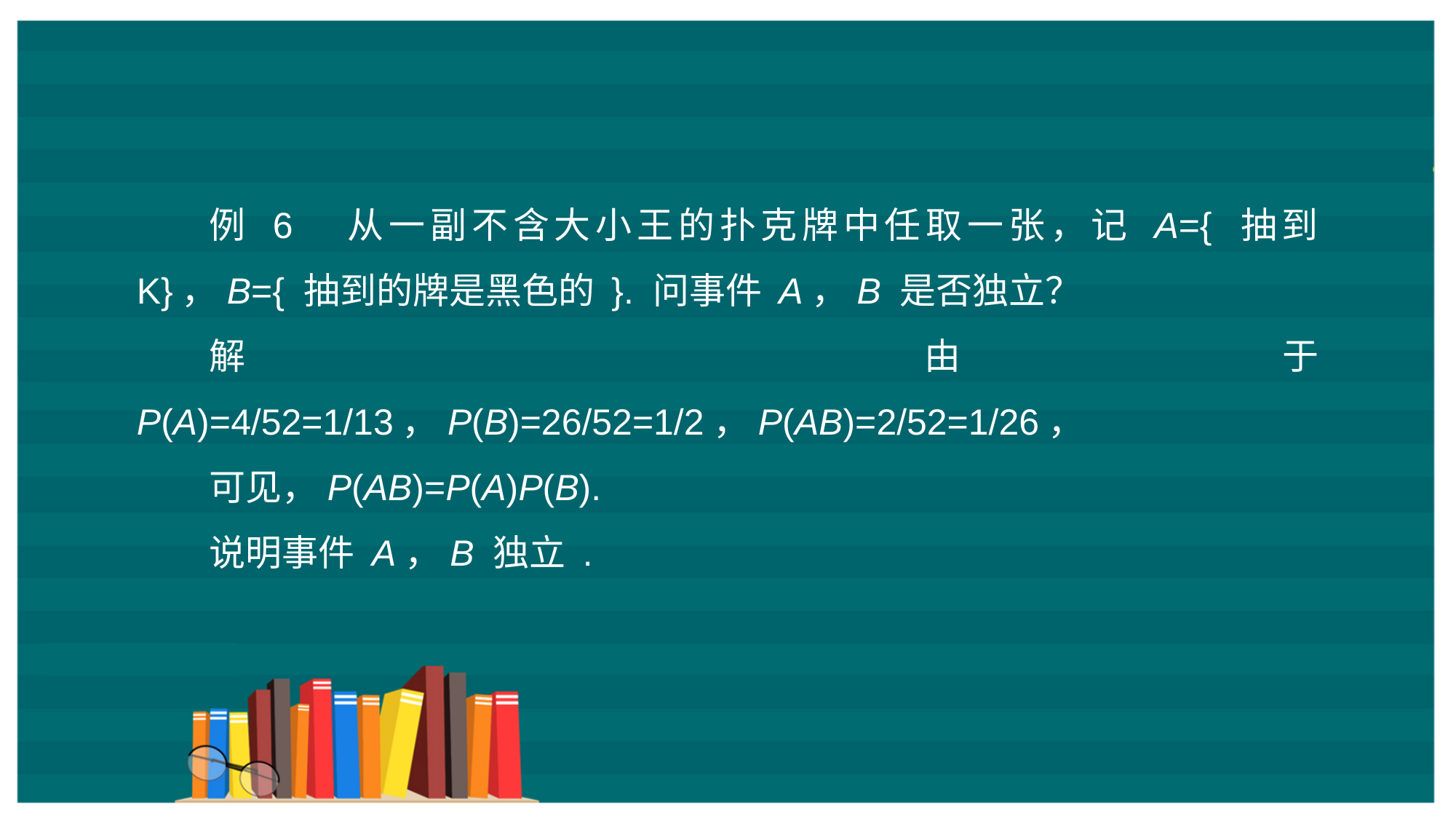

例 6　从一副不含大小王的扑克牌中任取一张，记 A={ 抽到 K}，B={ 抽到的牌是黑色的 }. 问事件 A，B 是否独立？
解　由于 P(A)=4/52=1/13，P(B)=26/52=1/2，P(AB)=2/52=1/26，
可见，P(AB)=P(A)P(B).
说明事件 A，B 独立 .